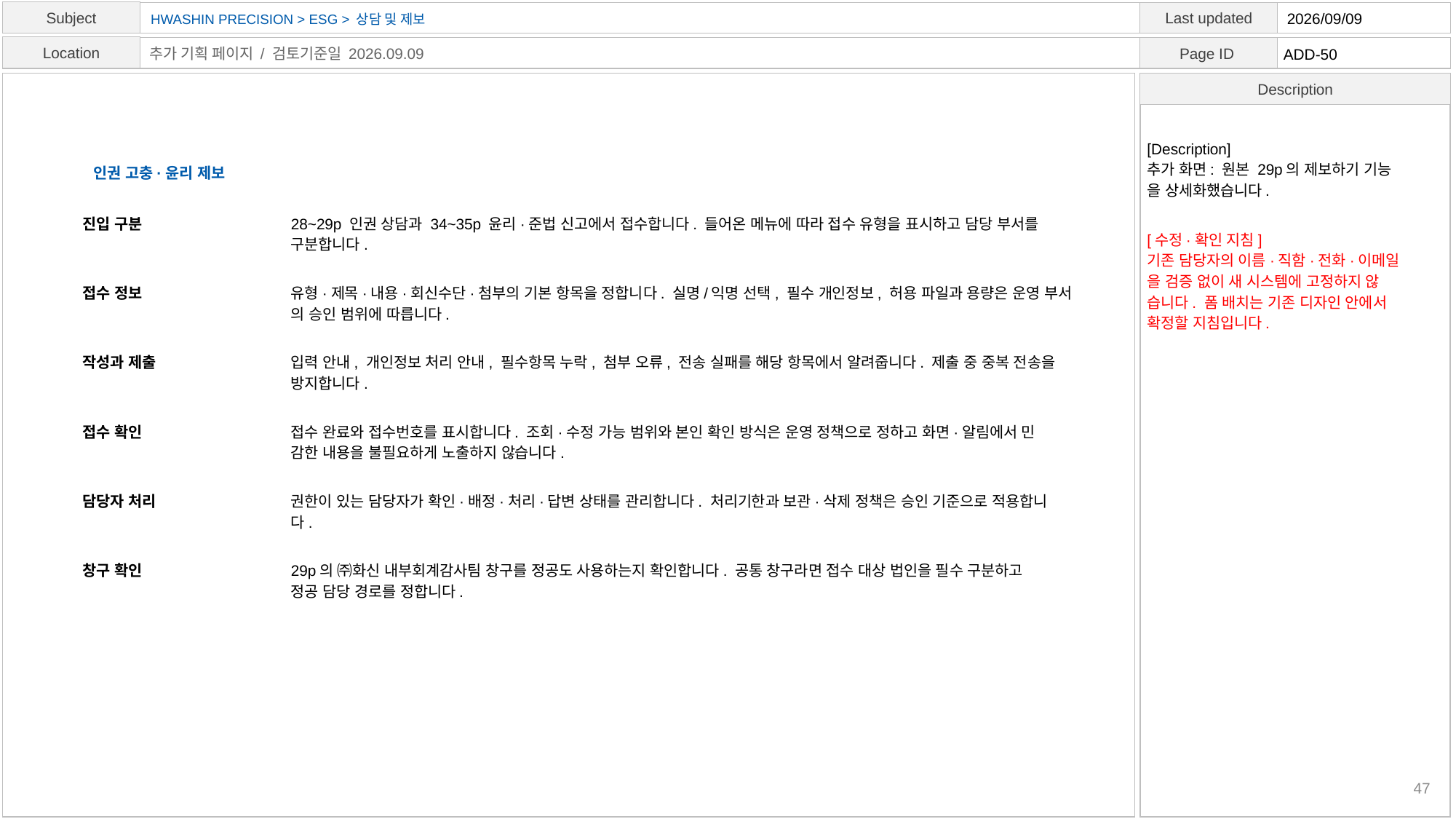

HWASHIN PRECISION > ESG > 상담 및 제보
2026/09/09
ADD-50
추가 기획 페이지 / 검토기준일 2026.09.09
[Description]
추가 화면: 원본 29p의 제보하기 기능
을 상세화했습니다.
인권 고충·윤리 제보
진입 구분
28~29p 인권 상담과 34~35p 윤리·준법 신고에서 접수합니다. 들어온 메뉴에 따라 접수 유형을 표시하고 담당 부서를
구분합니다.
[수정·확인 지침]
기존 담당자의 이름·직함·전화·이메일
을 검증 없이 새 시스템에 고정하지 않
습니다. 폼 배치는 기존 디자인 안에서
확정할 지침입니다.
접수 정보
유형·제목·내용·회신수단·첨부의 기본 항목을 정합니다. 실명/익명 선택, 필수 개인정보, 허용 파일과 용량은 운영 부서
의 승인 범위에 따릅니다.
작성과 제출
입력 안내, 개인정보 처리 안내, 필수항목 누락, 첨부 오류, 전송 실패를 해당 항목에서 알려줍니다. 제출 중 중복 전송을
방지합니다.
접수 확인
접수 완료와 접수번호를 표시합니다. 조회·수정 가능 범위와 본인 확인 방식은 운영 정책으로 정하고 화면·알림에서 민
감한 내용을 불필요하게 노출하지 않습니다.
담당자 처리
권한이 있는 담당자가 확인·배정·처리·답변 상태를 관리합니다. 처리기한과 보관·삭제 정책은 승인 기준으로 적용합니
다.
창구 확인
29p의 ㈜화신 내부회계감사팀 창구를 정공도 사용하는지 확인합니다. 공통 창구라면 접수 대상 법인을 필수 구분하고
정공 담당 경로를 정합니다.
47